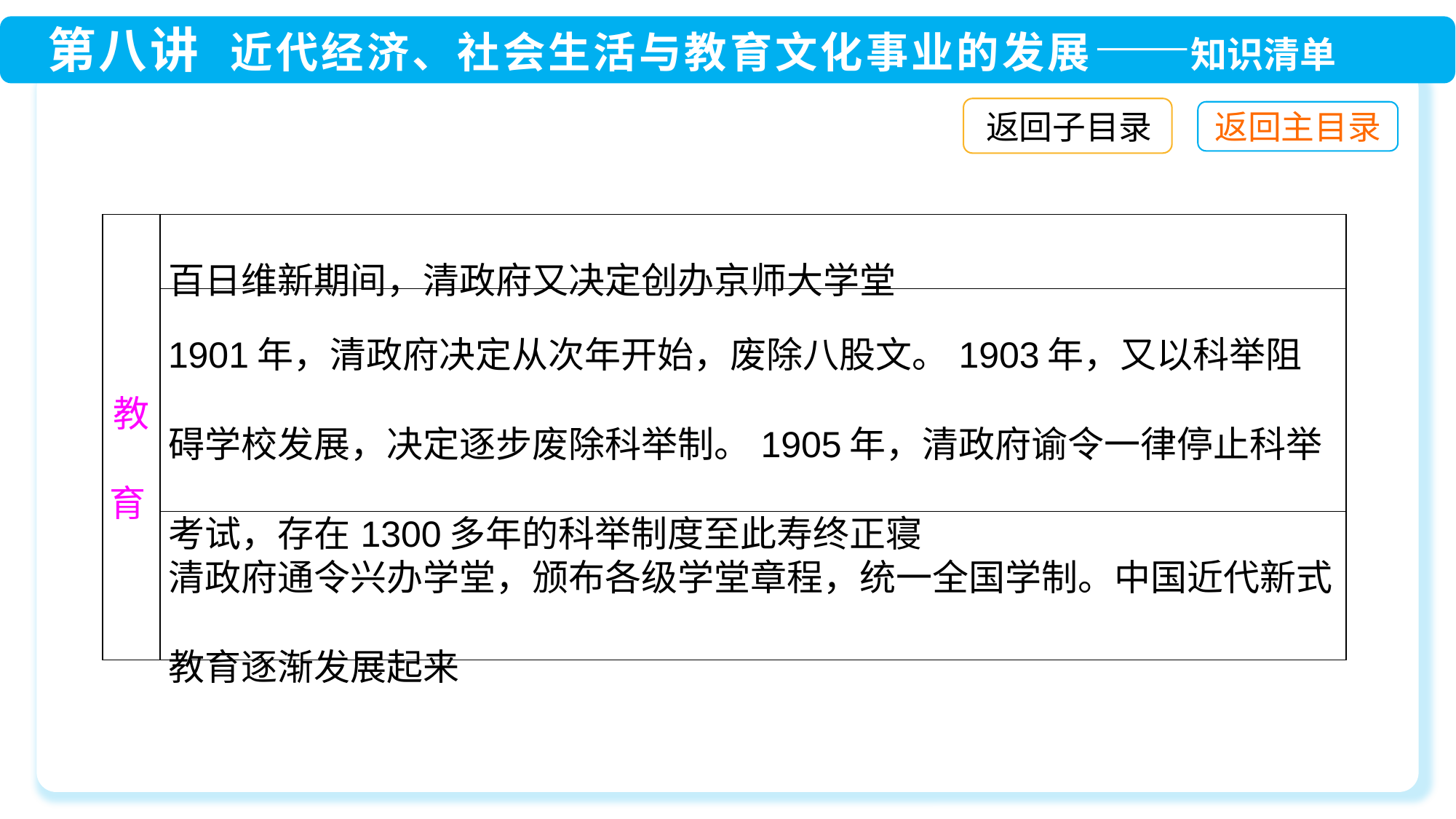

返回子目录
| 教育 | 百日维新期间，清政府又决定创办京师大学堂 |
| --- | --- |
|  | 1901年，清政府决定从次年开始，废除八股文。1903年，又以科举阻碍学校发展，决定逐步废除科举制。1905年，清政府谕令一律停止科举考试，存在1300多年的科举制度至此寿终正寝 |
|  | 清政府通令兴办学堂，颁布各级学堂章程，统一全国学制。中国近代新式教育逐渐发展起来 |